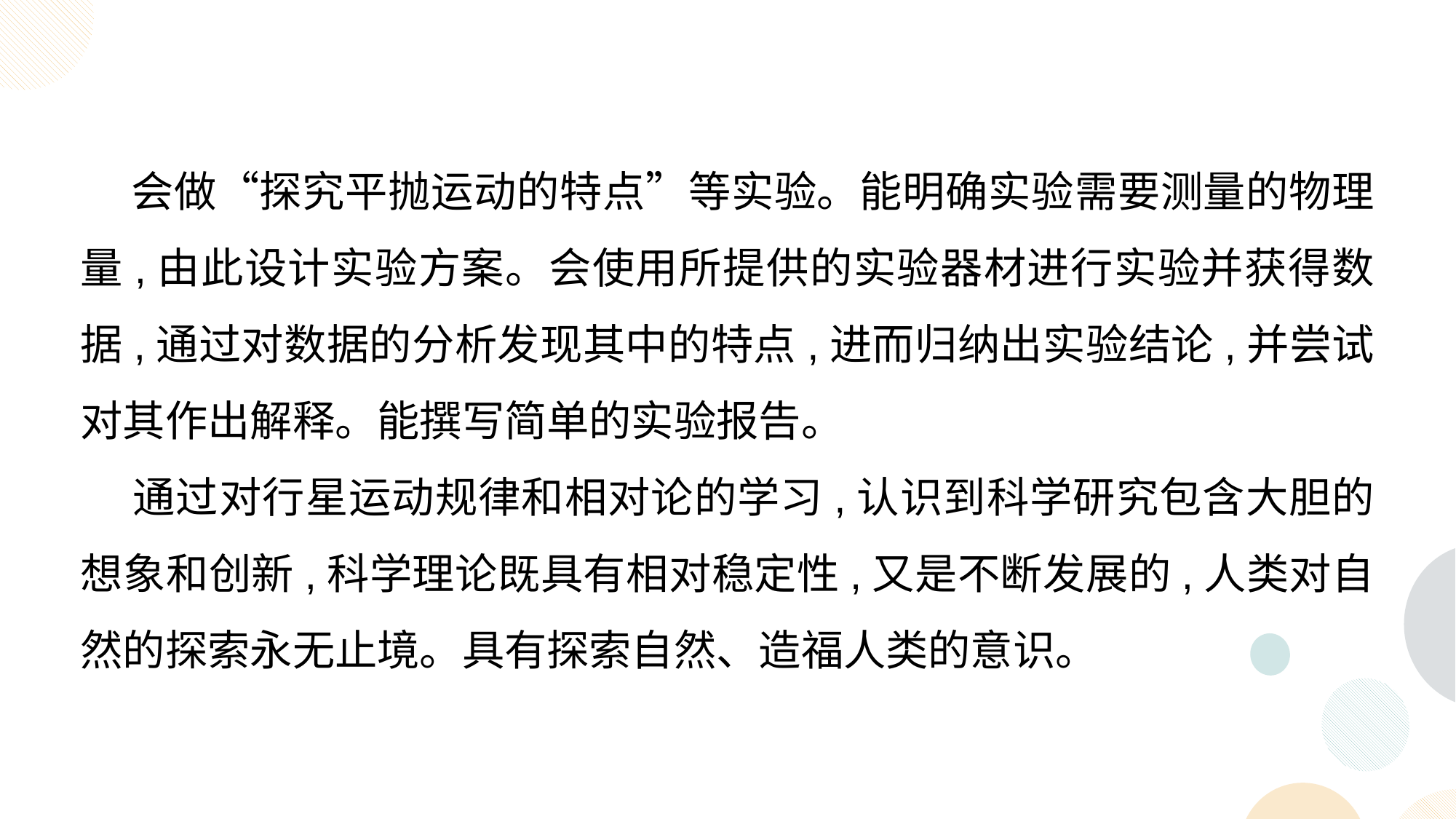

会做“探究平抛运动的特点”等实验。能明确实验需要测量的物理量,由此设计实验方案。会使用所提供的实验器材进行实验并获得数据,通过对数据的分析发现其中的特点,进而归纳出实验结论,并尝试对其作出解释。能撰写简单的实验报告。
    通过对行星运动规律和相对论的学习,认识到科学研究包含大胆的想象和创新,科学理论既具有相对稳定性,又是不断发展的,人类对自然的探索永无止境。具有探索自然、造福人类的意识。